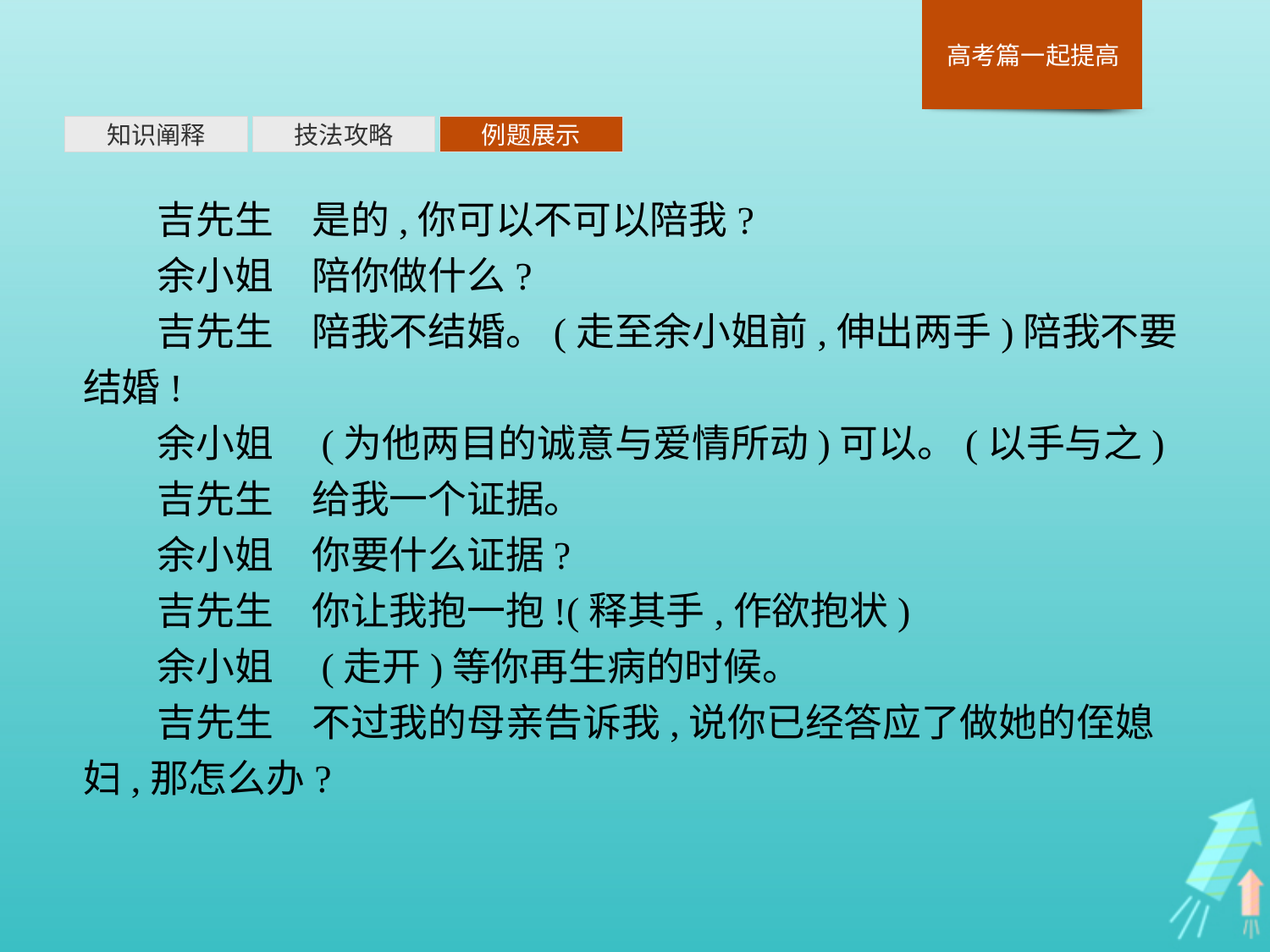

知识阐释
技法攻略
例题展示
吉先生　是的,你可以不可以陪我?
余小姐　陪你做什么?
吉先生　陪我不结婚。(走至余小姐前,伸出两手)陪我不要结婚!
余小姐　(为他两目的诚意与爱情所动)可以。(以手与之)
吉先生　给我一个证据。
余小姐　你要什么证据?
吉先生　你让我抱一抱!(释其手,作欲抱状)
余小姐　(走开)等你再生病的时候。
吉先生　不过我的母亲告诉我,说你已经答应了做她的侄媳妇,那怎么办?